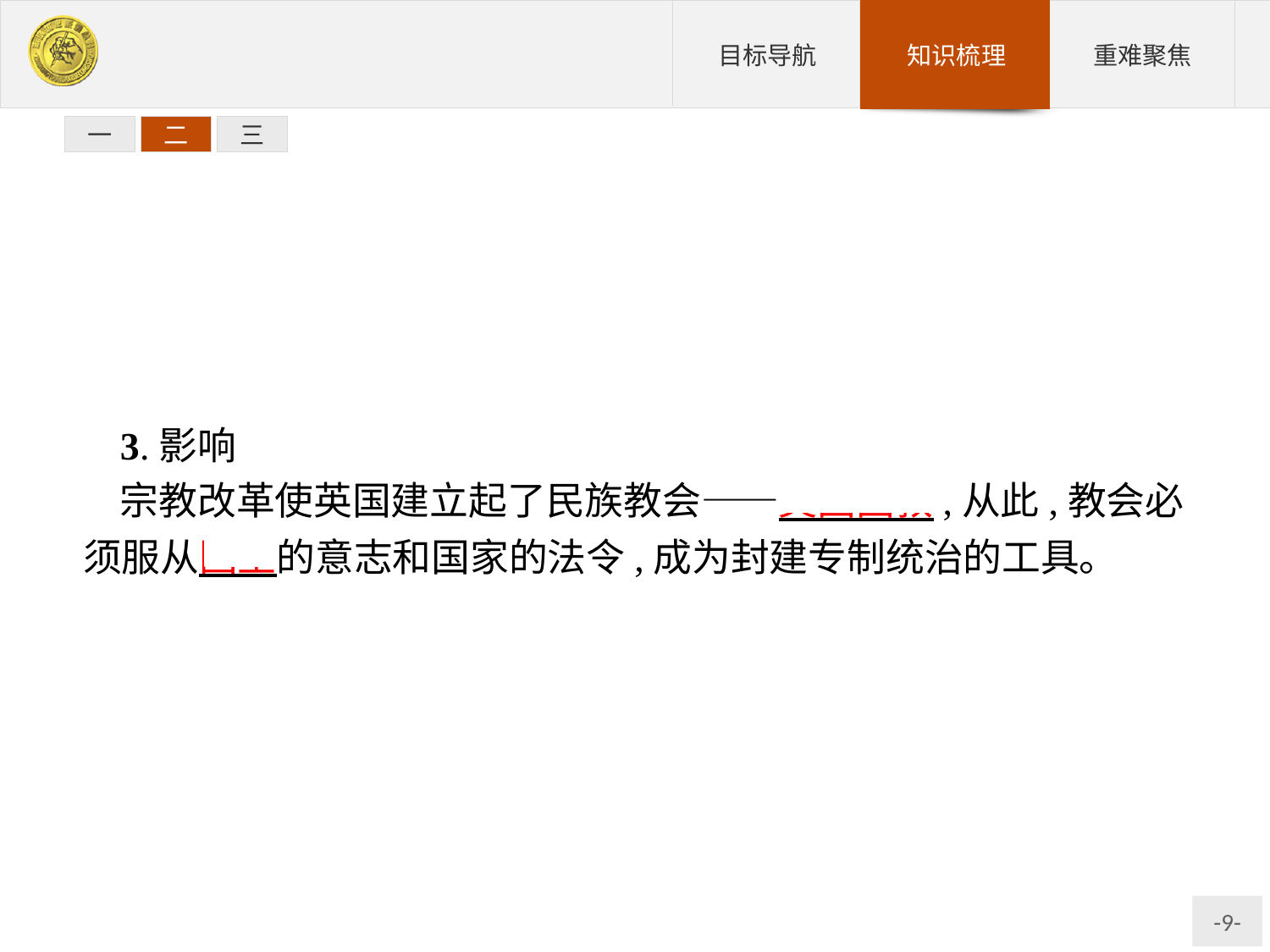

一
二
三
3.影响
宗教改革使英国建立起了民族教会——英国国教,从此,教会必须服从国王的意志和国家的法令,成为封建专制统治的工具。